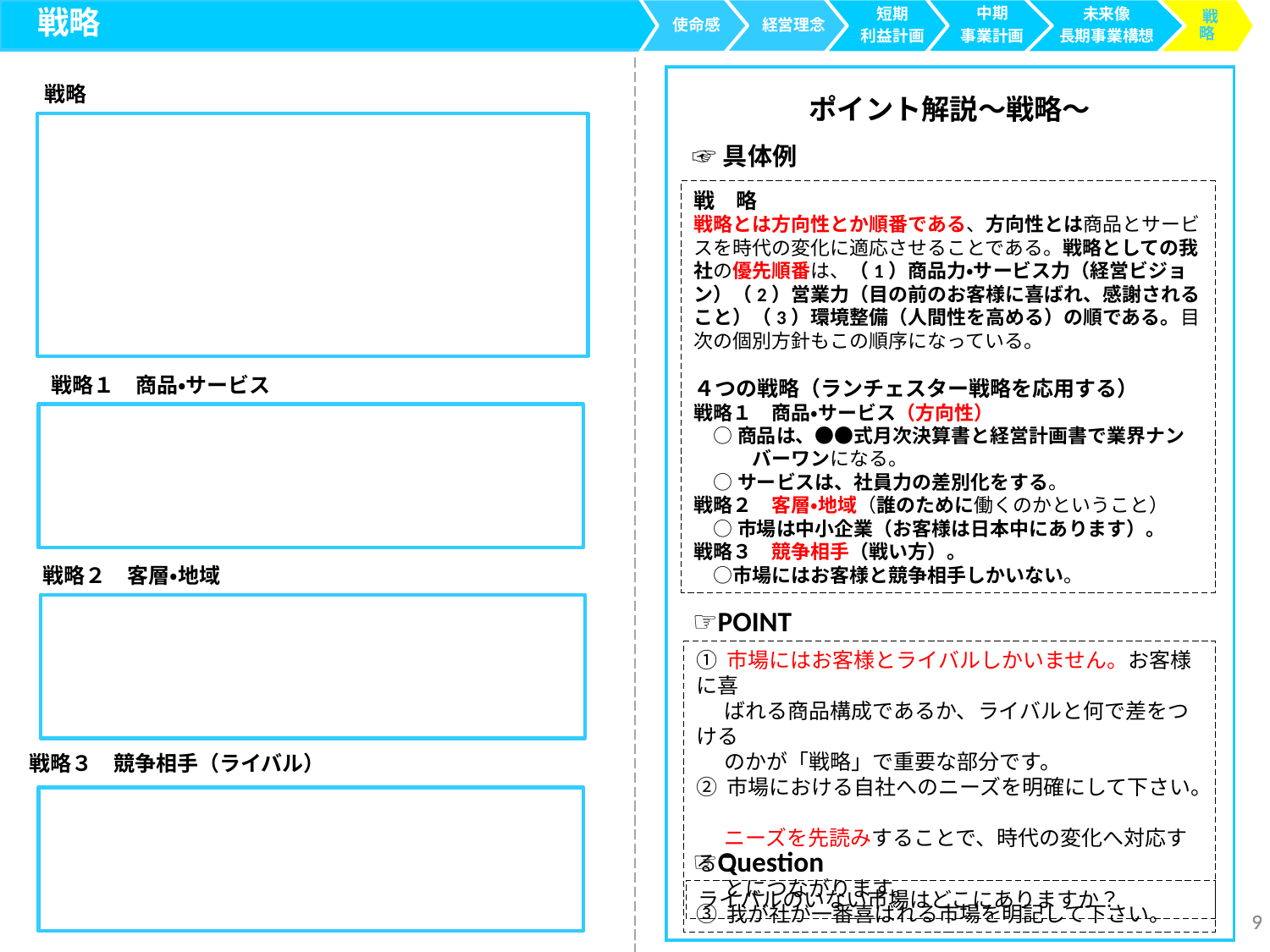

戦略
使命感
中期
事業計画
経営理念
短期
利益計画
 戦略
未来像
長期事業構想

戦略
ポイント解説～戦略～

☞具体例
戦　略
戦略とは方向性とか順番である、方向性とは商品とサービスを時代の変化に適応させることである。戦略としての我社の優先順番は、（1）商品力・サービス力（経営ビジョン）（2）営業力（目の前のお客様に喜ばれ、感謝されること）（3）環境整備（人間性を高める）の順である。目次の個別方針もこの順序になっている。

４つの戦略（ランチェスター戦略を応用する）
戦略１　商品・サービス（方向性）
　○ 商品は、●●式月次決算書と経営計画書で業界ナン
　　　バーワンになる。
　○ サービスは、社員力の差別化をする。
戦略２　客層・地域（誰のために働くのかということ）
　○ 市場は中小企業（お客様は日本中にあります）。
戦略３　競争相手（戦い方）。
　○市場にはお客様と競争相手しかいない。
戦略１　商品・サービス

戦略２　客層・地域

☞POINT
① 市場にはお客様とライバルしかいません。お客様に喜
     ばれる商品構成であるか、ライバルと何で差をつける
     のかが「戦略」で重要な部分です。
② 市場における自社へのニーズを明確にして下さい。
     ニーズを先読みすることで、時代の変化へ対応するこ
     とにつながります。
③ 我が社が一番喜ばれる市場を明記して下さい。
戦略３　競争相手（ライバル）

☞Question
ライバルのいない市場はどこにありますか？
9
9